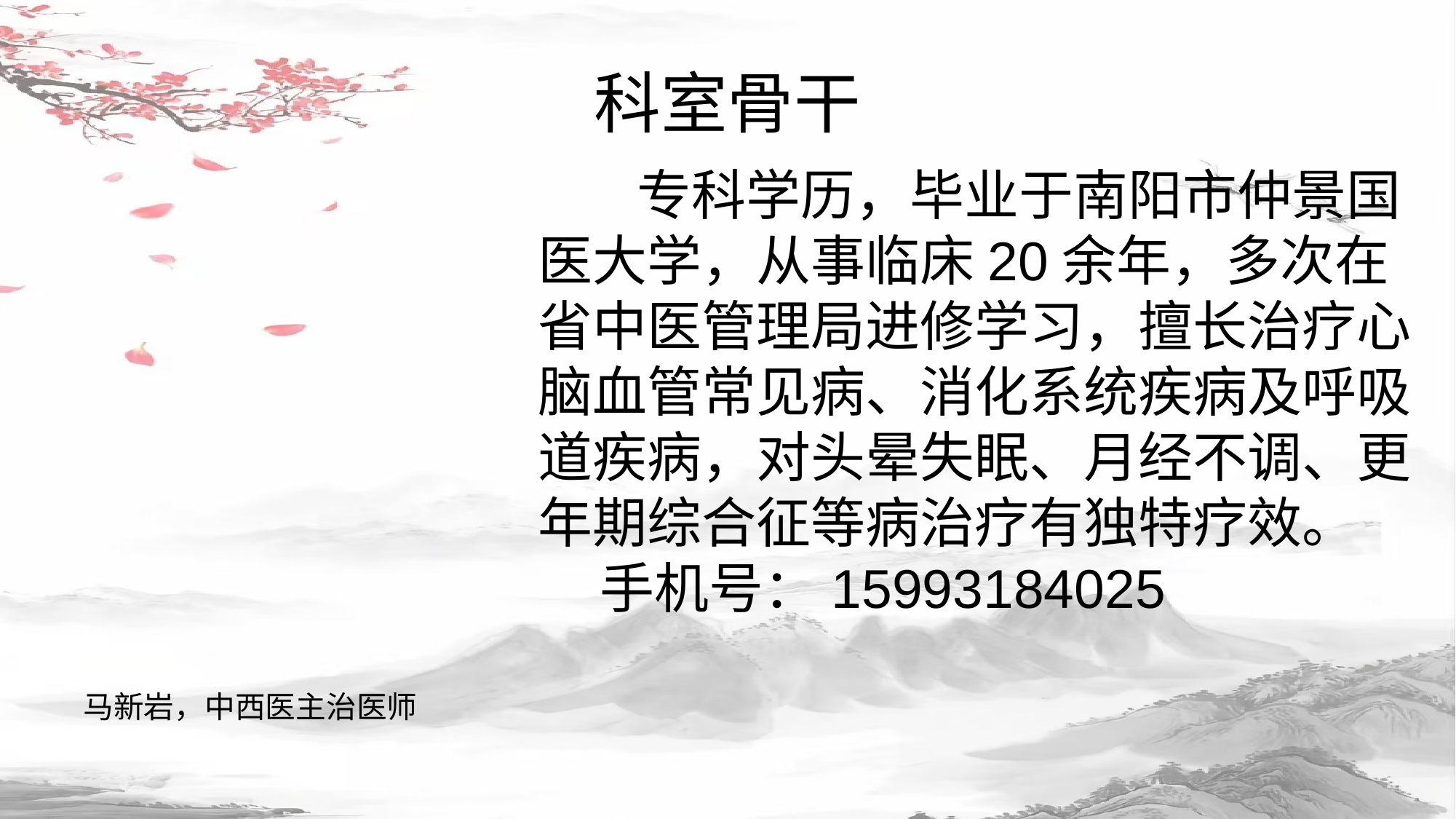

# 科室骨干
       专科学历，毕业于南阳市仲景国医大学，从事临床20余年，多次在省中医管理局进修学习，擅长治疗心脑血管常见病、消化系统疾病及呼吸道疾病，对头晕失眠、月经不调、更年期综合征等病治疗有独特疗效。
    手机号：15993184025
        马新岩，中西医主治医师